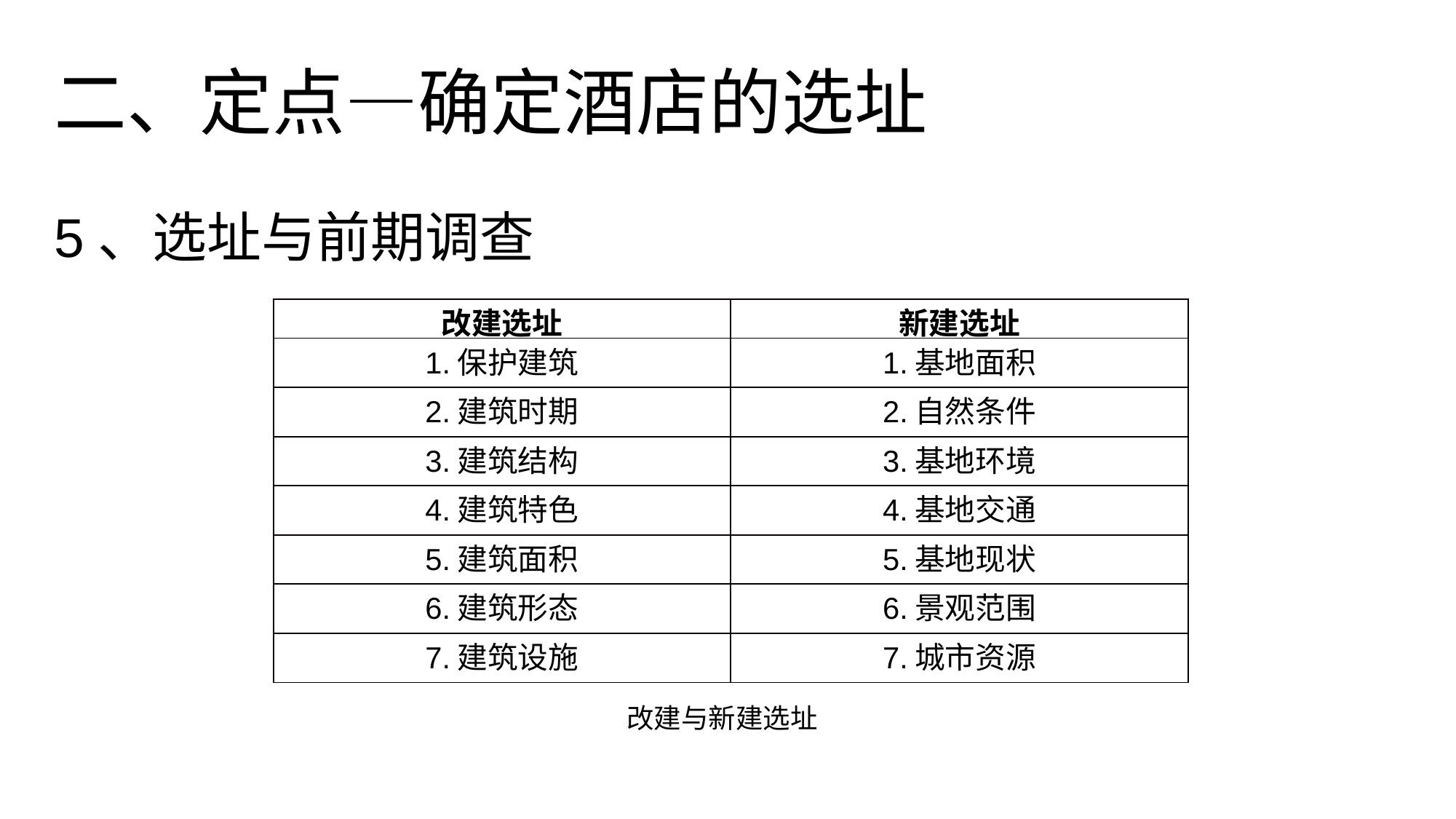

二、定点—确定酒店的选址
5、选址与前期调查

| 改建选址 | 新建选址 |
| --- | --- |
| 1.保护建筑 | 1.基地面积 |
| 2.建筑时期 | 2.自然条件 |
| 3.建筑结构 | 3.基地环境 |
| 4.建筑特色 | 4.基地交通 |
| 5.建筑面积 | 5.基地现状 |
| 6.建筑形态 | 6.景观范围 |
| 7.建筑设施 | 7.城市资源 |
改建与新建选址